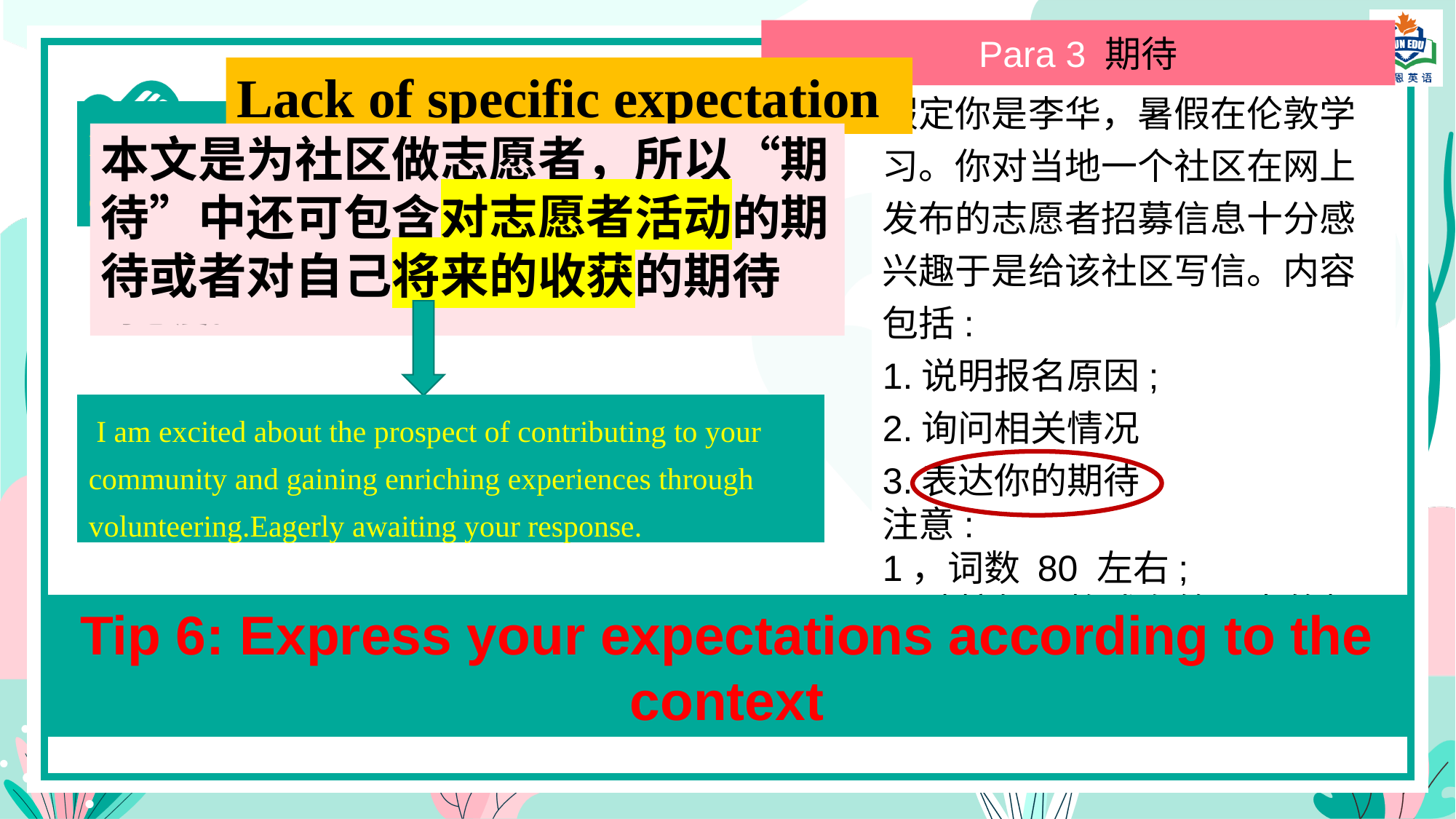

Para 3 期待
Lack of specific expectation
假定你是李华，暑假在伦敦学习。你对当地一个社区在网上发布的志愿者招募信息十分感兴趣于是给该社区写信。内容包括:
1.说明报名原因;
2.询问相关情况
3.表达你的期待
注意:
1，词数 80 左右;
2.请按如下格式在答题卡的相应位置作答
Dear Sir / Madam,
I would appreciate if you can take my application into considerration. Looking forward to your reply!
本文是为社区做志愿者，所以“期待”中还可包含对志愿者活动的期待或者对自己将来的收获的期待
小贴士：什么叫“期待”
“期待”不仅是得到什么结果，达到什么目的，还包括对未来的期待和希望，展示出积极的态度。

 I am excited about the prospect of contributing to your community and gaining enriching experiences through volunteering.Eagerly awaiting your response.

Tip 6: Express your expectations according to the context